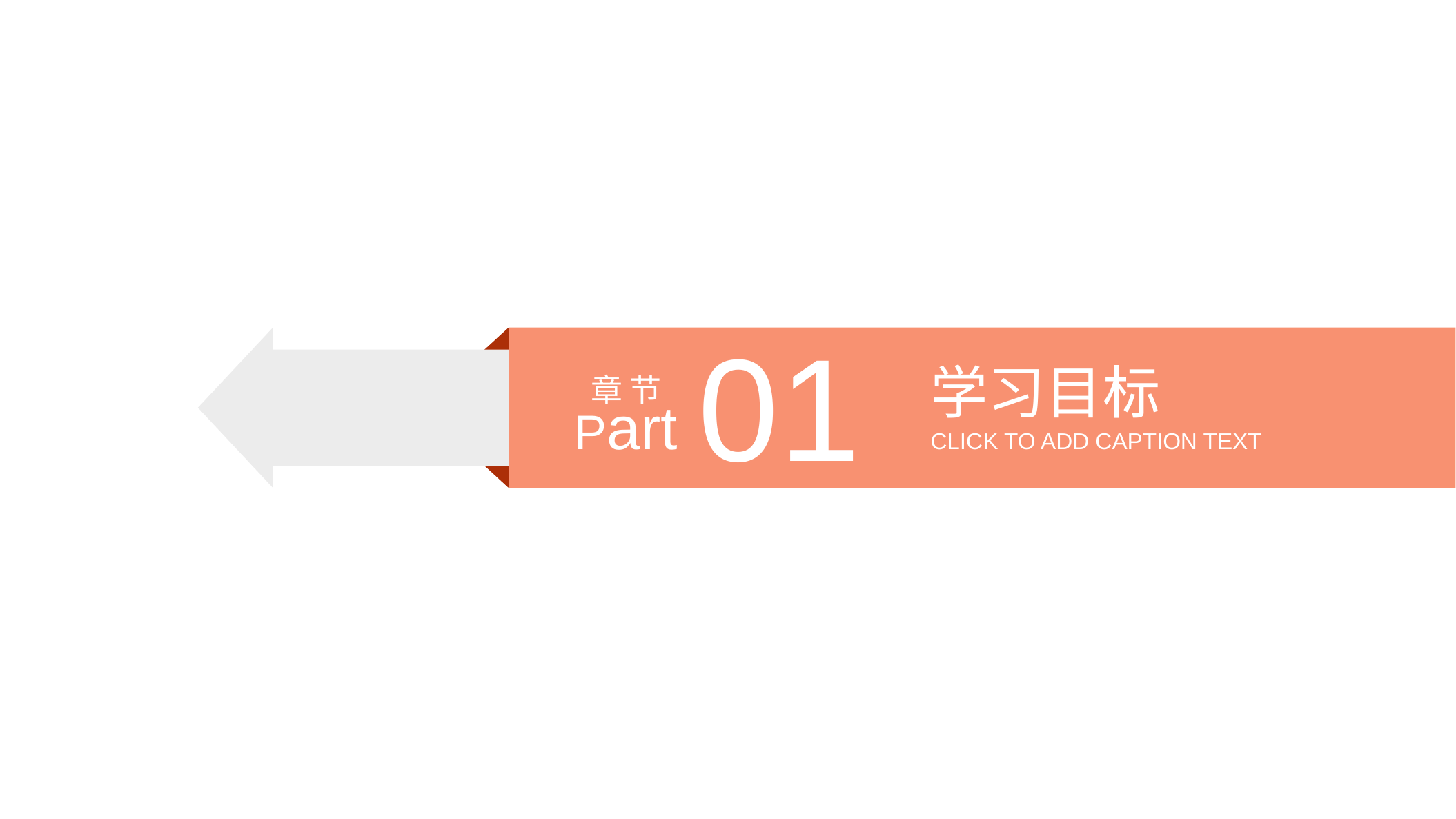

01

学习目标
章 节
Part
CLICK TO ADD CAPTION TEXT